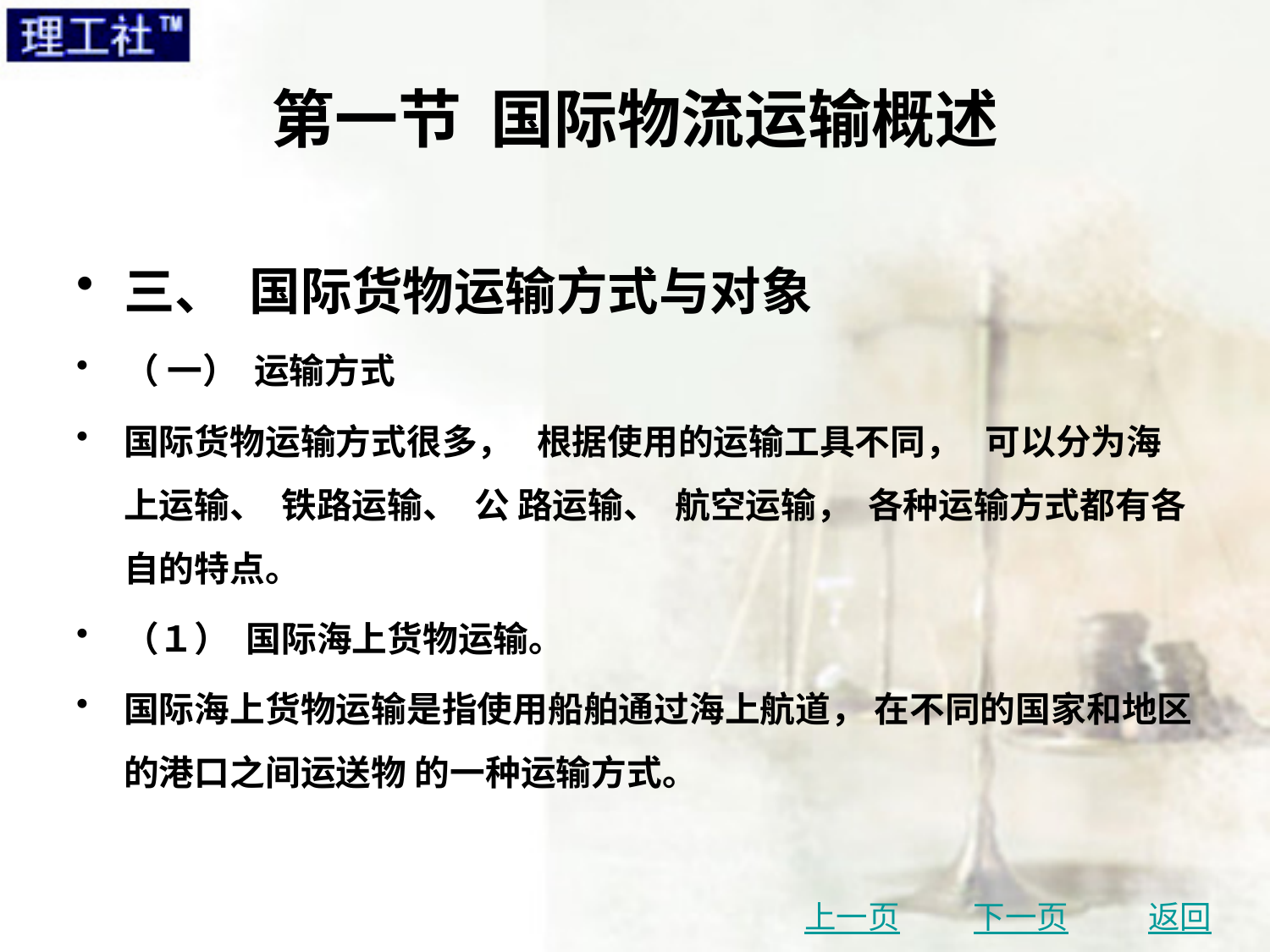

# 第一节  国际物流运输概述
三、  国际货物运输方式与对象
（ 一）  运输方式
国际货物运输方式很多，   根据使用的运输工具不同，   可以分为海上运输、  铁路运输、  公 路运输、  航空运输，  各种运输方式都有各自的特点。
（１）  国际海上货物运输。
国际海上货物运输是指使用船舶通过海上航道， 在不同的国家和地区的港口之间运送物 的一种运输方式。
上一页
下一页
返回